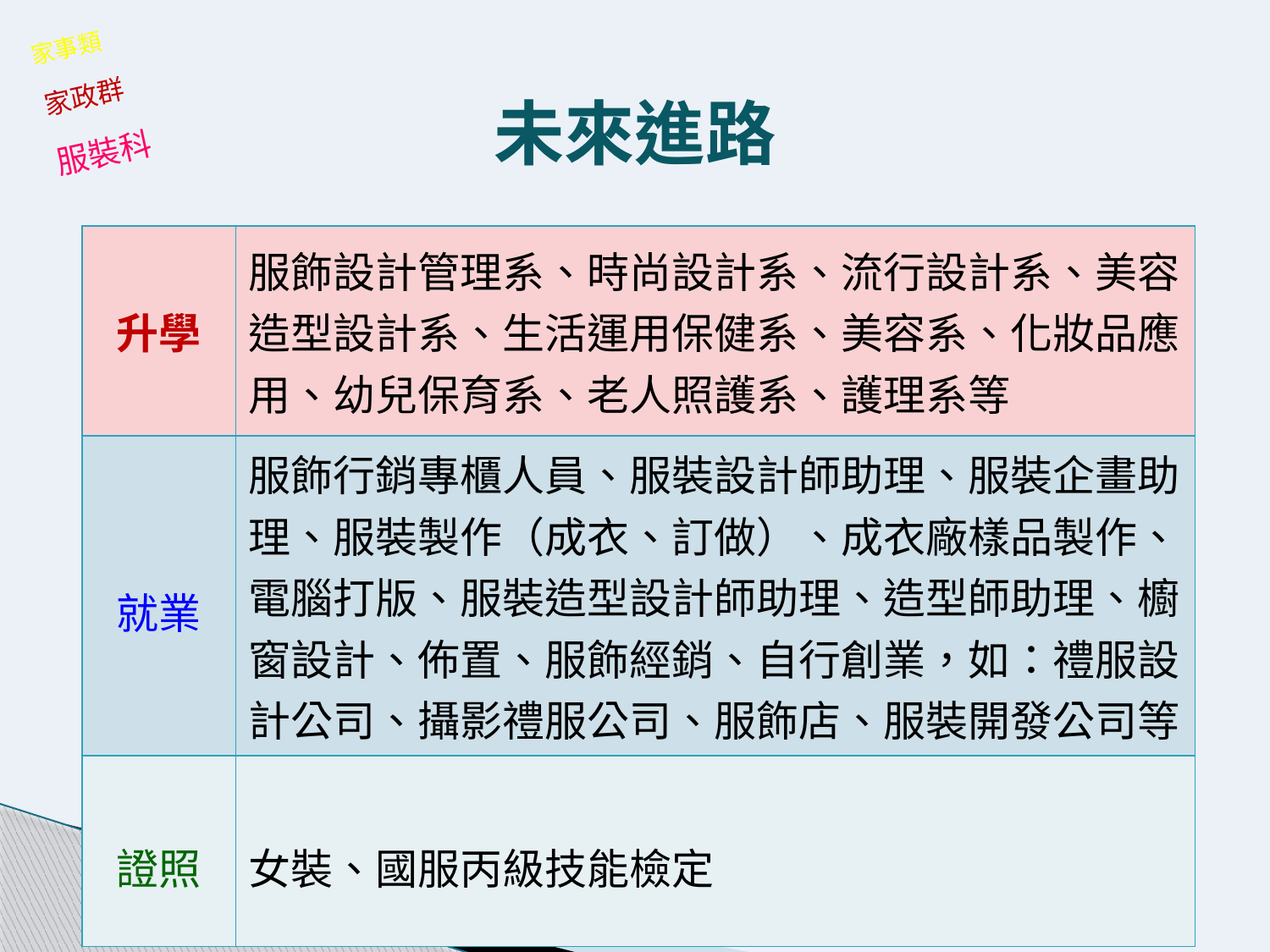

家事類

家政群
未來進路
服裝科
| 升學 | 服飾設計管理系、時尚設計系、流行設計系、美容造型設計系、生活運用保健系、美容系、化妝品應用、幼兒保育系、老人照護系、護理系等 |
| --- | --- |
| 就業 | 服飾行銷專櫃人員、服裝設計師助理、服裝企畫助理、服裝製作（成衣、訂做）、成衣廠樣品製作、電腦打版、服裝造型設計師助理、造型師助理、櫥窗設計、佈置、服飾經銷、自行創業，如：禮服設計公司、攝影禮服公司、服飾店、服裝開發公司等 |
| 證照 | 女裝、國服丙級技能檢定 |